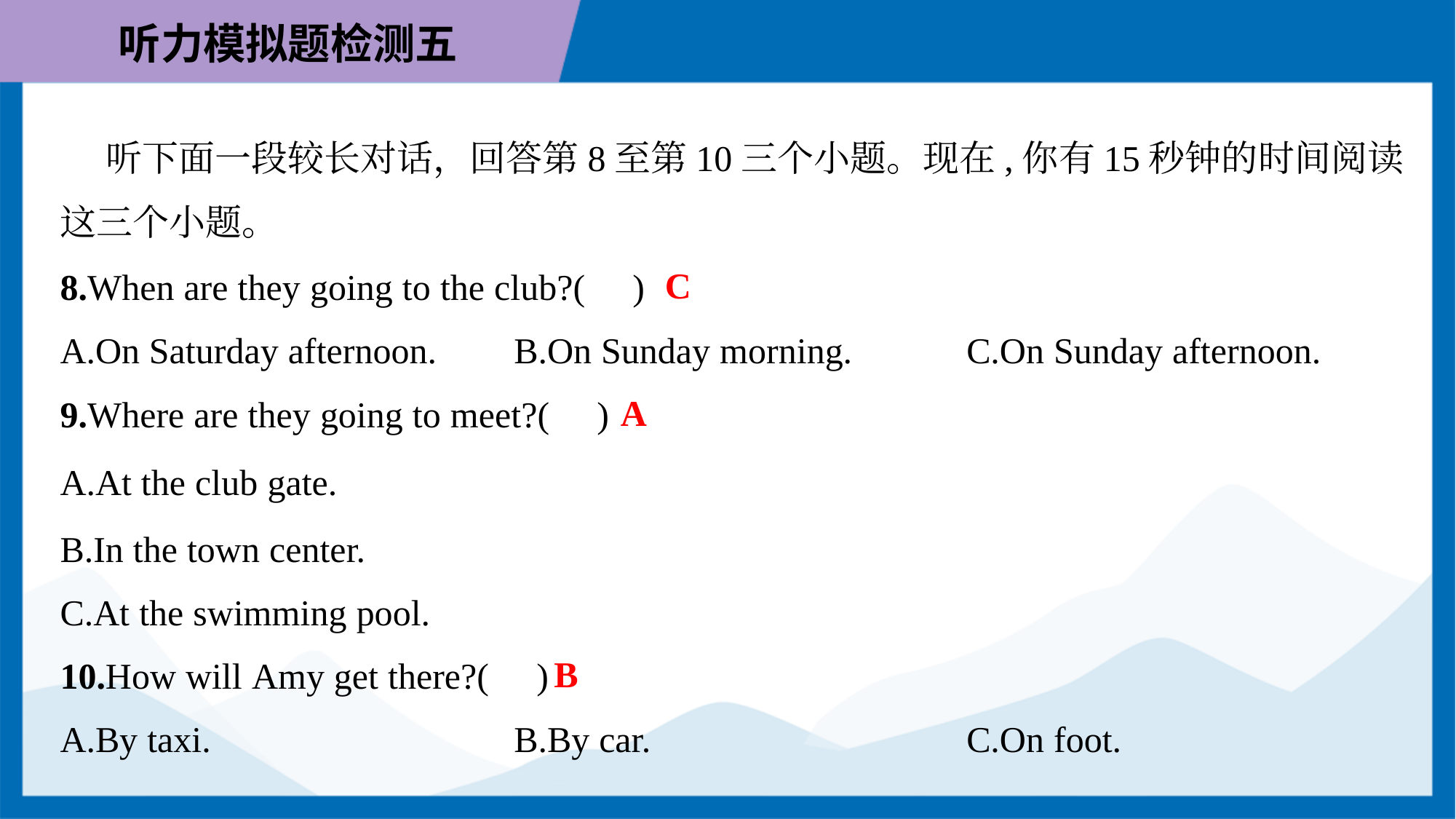

听下面一段较长对话，回答第8至第10三个小题。现在,你有15秒钟的时间阅读
这三个小题。
C
8.When are they going to the club?(     )
A.On Saturday afternoon.	B.On Sunday morning.	C.On Sunday afternoon.
A
9.Where are they going to meet?(     )
A.At the club gate.
B.In the town center.
C.At the swimming pool.
B
10.How will Amy get there?(     )
A.By taxi.	B.By car.	C.On foot.